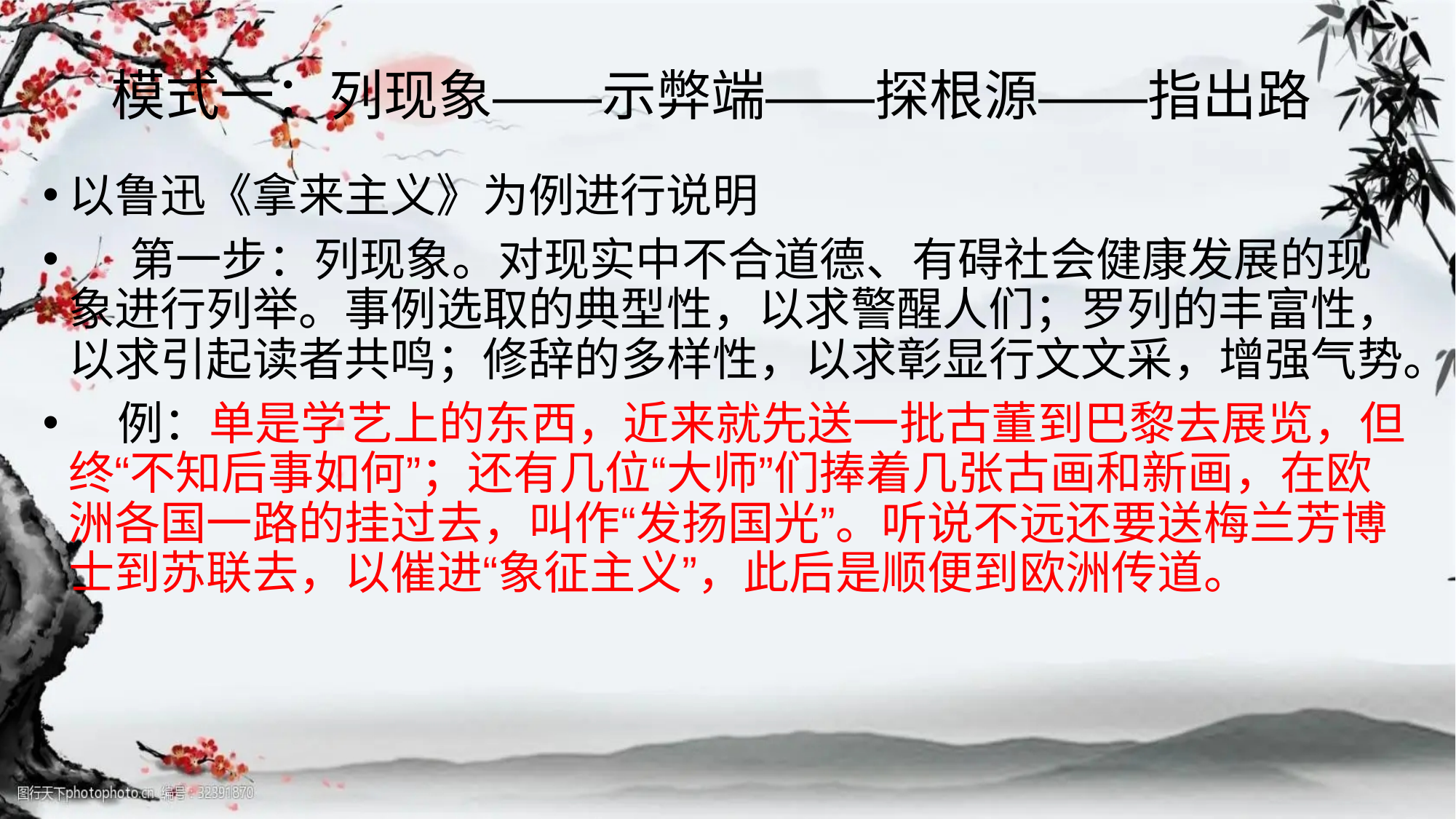

# 模式一：列现象——示弊端——探根源——指出路
以鲁迅《拿来主义》为例进行说明
    第一步：列现象。对现实中不合道德、有碍社会健康发展的现象进行列举。事例选取的典型性，以求警醒人们；罗列的丰富性，以求引起读者共鸣；修辞的多样性，以求彰显行文文采，增强气势。
   例：单是学艺上的东西，近来就先送一批古董到巴黎去展览，但终“不知后事如何”；还有几位“大师”们捧着几张古画和新画，在欧洲各国一路的挂过去，叫作“发扬国光”。听说不远还要送梅兰芳博士到苏联去，以催进“象征主义”，此后是顺便到欧洲传道。